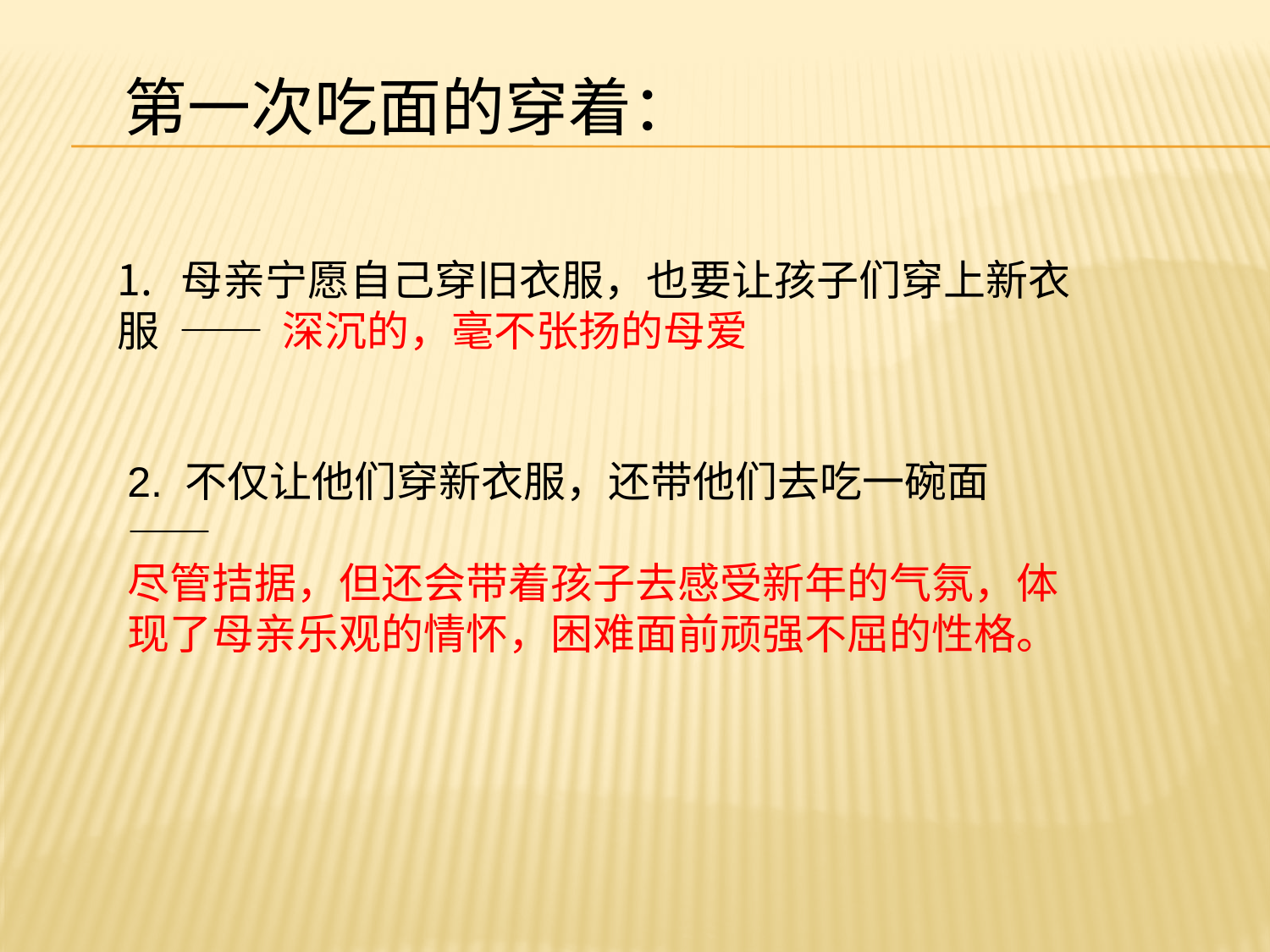

第一次吃面的穿着：

母亲宁愿自己穿旧衣服，也要让孩子们穿上新衣
服  ——  深沉的，毫不张扬的母爱
2. 不仅让他们穿新衣服，还带他们去吃一碗面——
尽管拮据，但还会带着孩子去感受新年的气氛，体
现了母亲乐观的情怀，困难面前顽强不屈的性格。